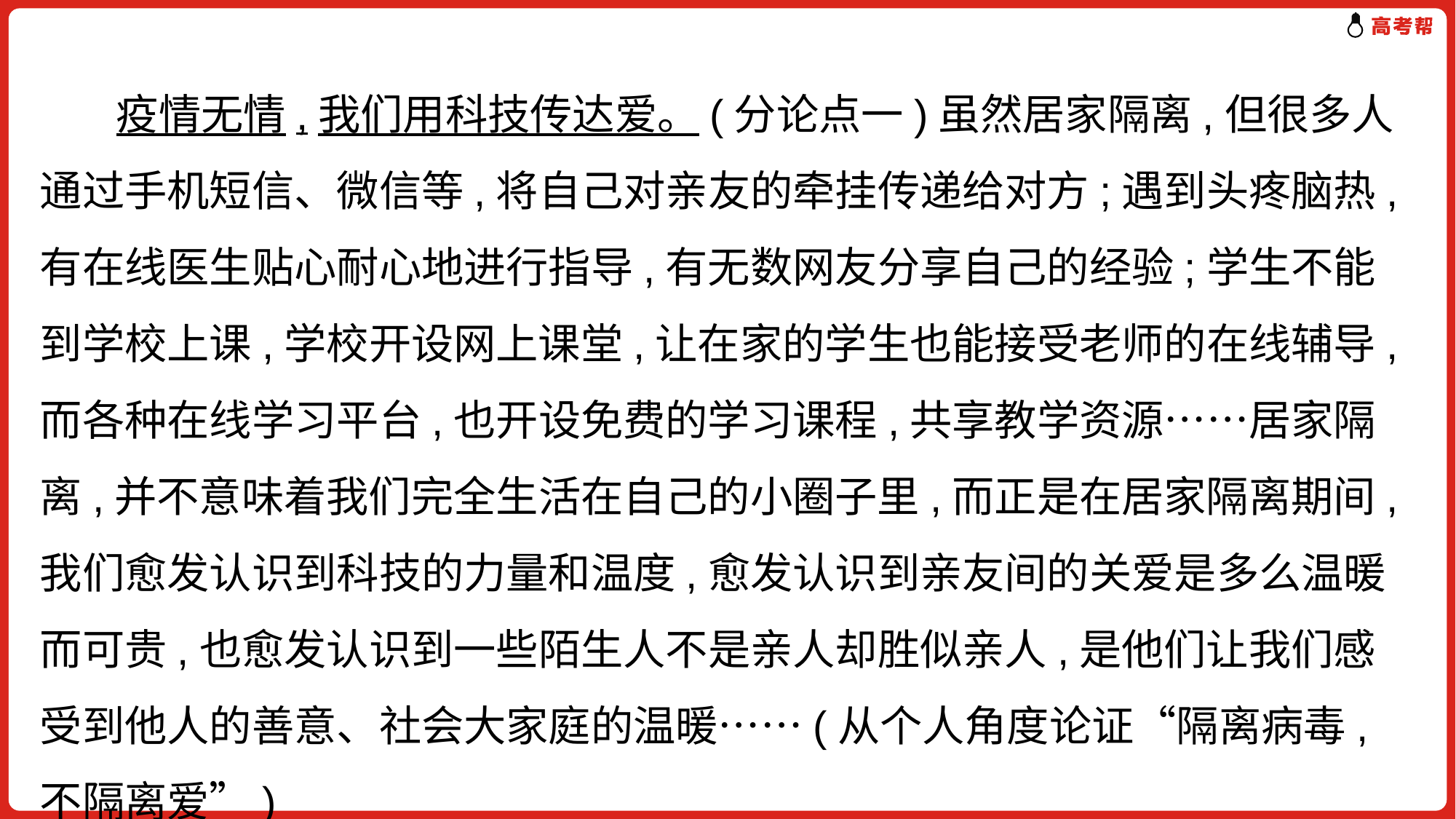

疫情无情,我们用科技传达爱。(分论点一)虽然居家隔离,但很多人通过手机短信、微信等,将自己对亲友的牵挂传递给对方;遇到头疼脑热,有在线医生贴心耐心地进行指导,有无数网友分享自己的经验;学生不能到学校上课,学校开设网上课堂,让在家的学生也能接受老师的在线辅导,而各种在线学习平台,也开设免费的学习课程,共享教学资源……居家隔离,并不意味着我们完全生活在自己的小圈子里,而正是在居家隔离期间,我们愈发认识到科技的力量和温度,愈发认识到亲友间的关爱是多么温暖而可贵,也愈发认识到一些陌生人不是亲人却胜似亲人,是他们让我们感受到他人的善意、社会大家庭的温暖……(从个人角度论证“隔离病毒,不隔离爱”)